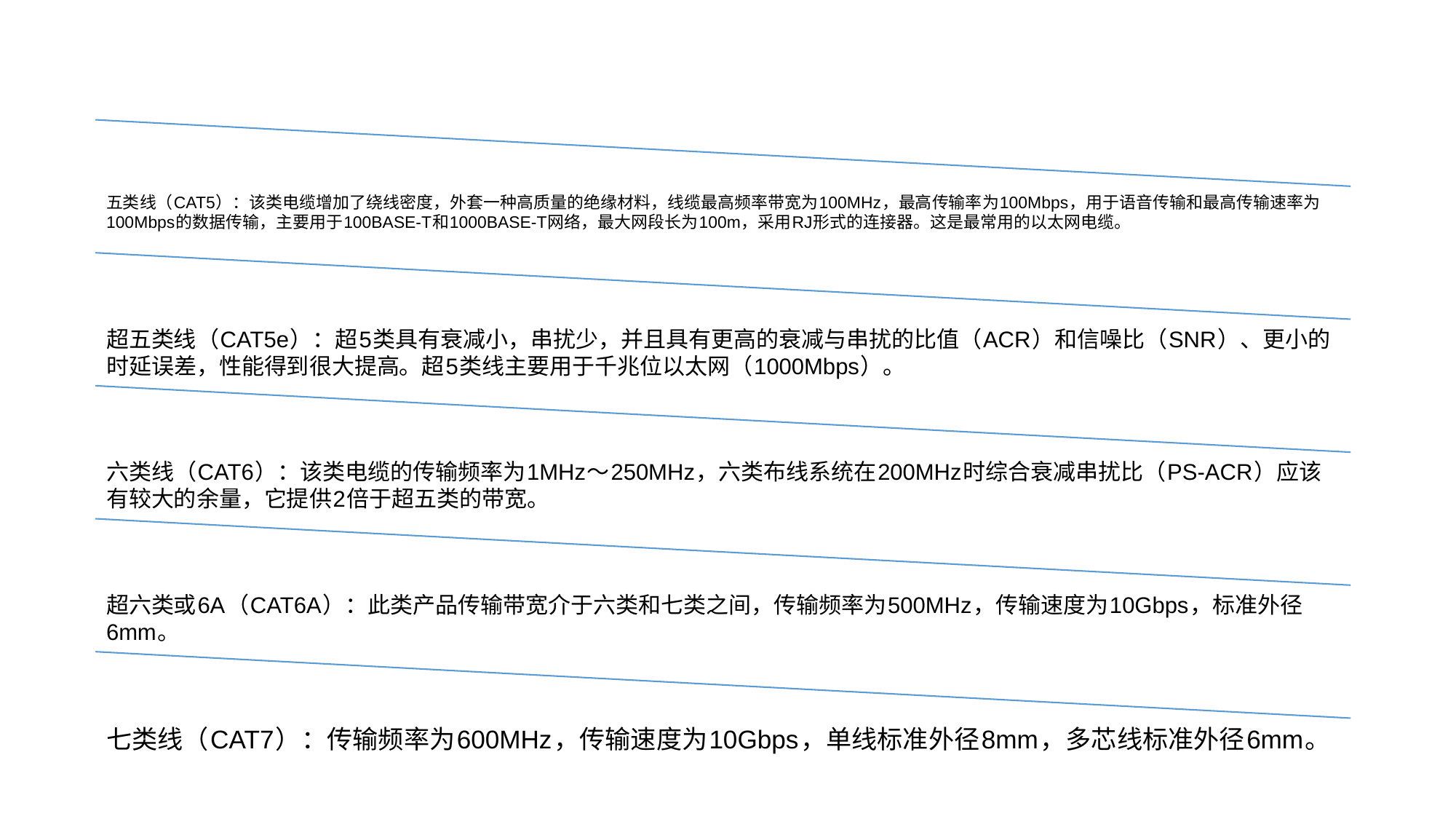

五类线（CAT5）：该类电缆增加了绕线密度，外套一种高质量的绝缘材料，线缆最高频率带宽为100MHz，最高传输率为100Mbps，用于语音传输和最高传输速率为100Mbps的数据传输，主要用于100BASE-T和1000BASE-T网络，最大网段长为100m，采用RJ形式的连接器。这是最常用的以太网电缆。
超五类线（CAT5e）：超5类具有衰减小，串扰少，并且具有更高的衰减与串扰的比值（ACR）和信噪比（SNR）、更小的时延误差，性能得到很大提高。超5类线主要用于千兆位以太网（1000Mbps）。
六类线（CAT6）：该类电缆的传输频率为1MHz～250MHz，六类布线系统在200MHz时综合衰减串扰比（PS-ACR）应该有较大的余量，它提供2倍于超五类的带宽。
超六类或6A（CAT6A）：此类产品传输带宽介于六类和七类之间，传输频率为500MHz，传输速度为10Gbps，标准外径6mm。
七类线（CAT7）：传输频率为600MHz，传输速度为10Gbps，单线标准外径8mm，多芯线标准外径6mm。